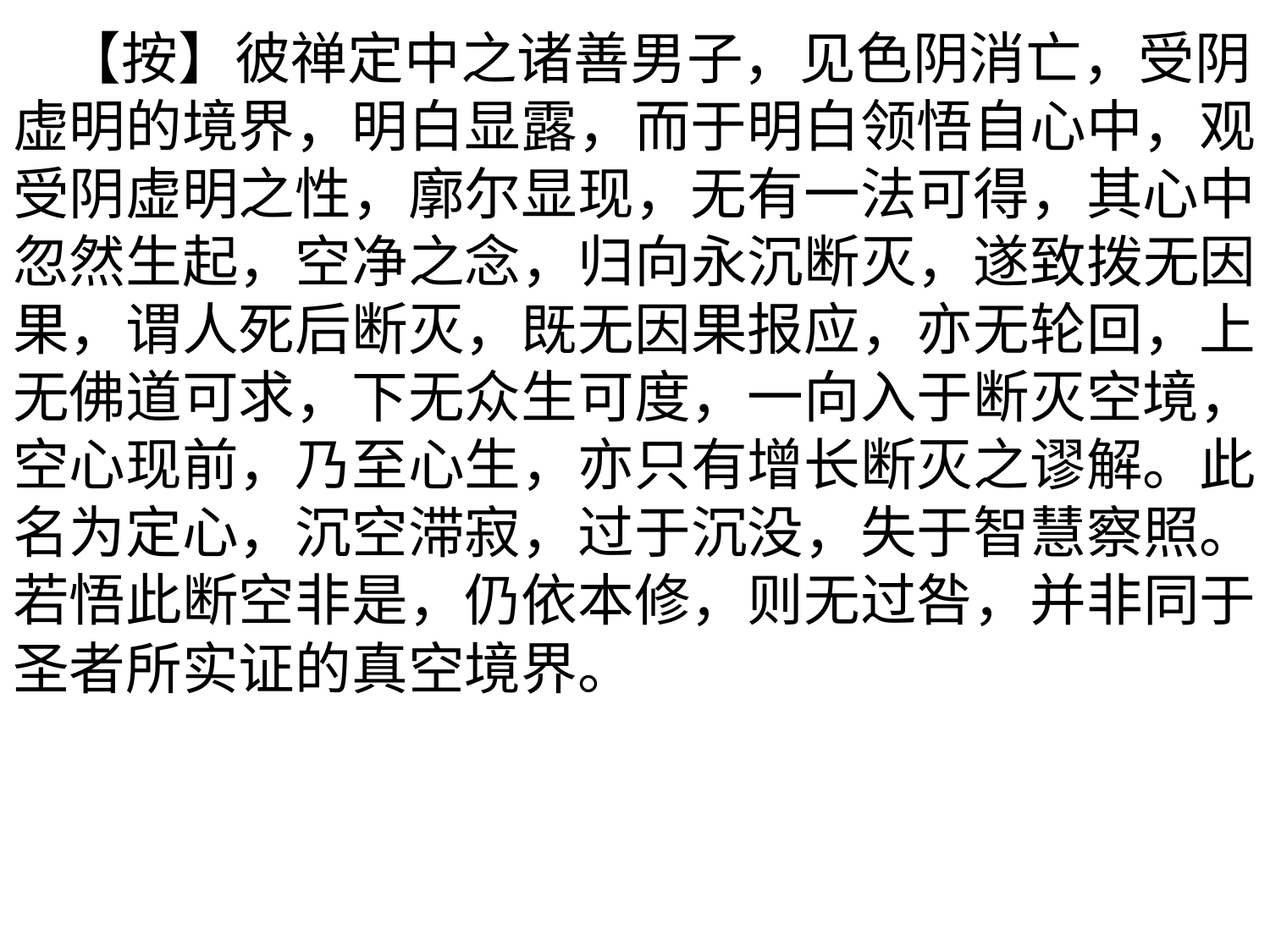

【按】彼禅定中之诸善男子，见色阴消亡，受阴虚明的境界，明白显露，而于明白领悟自心中，观受阴虚明之性，廓尔显现，无有一法可得，其心中忽然生起，空净之念，归向永沉断灭，遂致拨无因果，谓人死后断灭，既无因果报应，亦无轮回，上无佛道可求，下无众生可度，一向入于断灭空境，空心现前，乃至心生，亦只有增长断灭之谬解。此名为定心，沉空滞寂，过于沉没，失于智慧察照。若悟此断空非是，仍依本修，则无过咎，并非同于圣者所实证的真空境界。